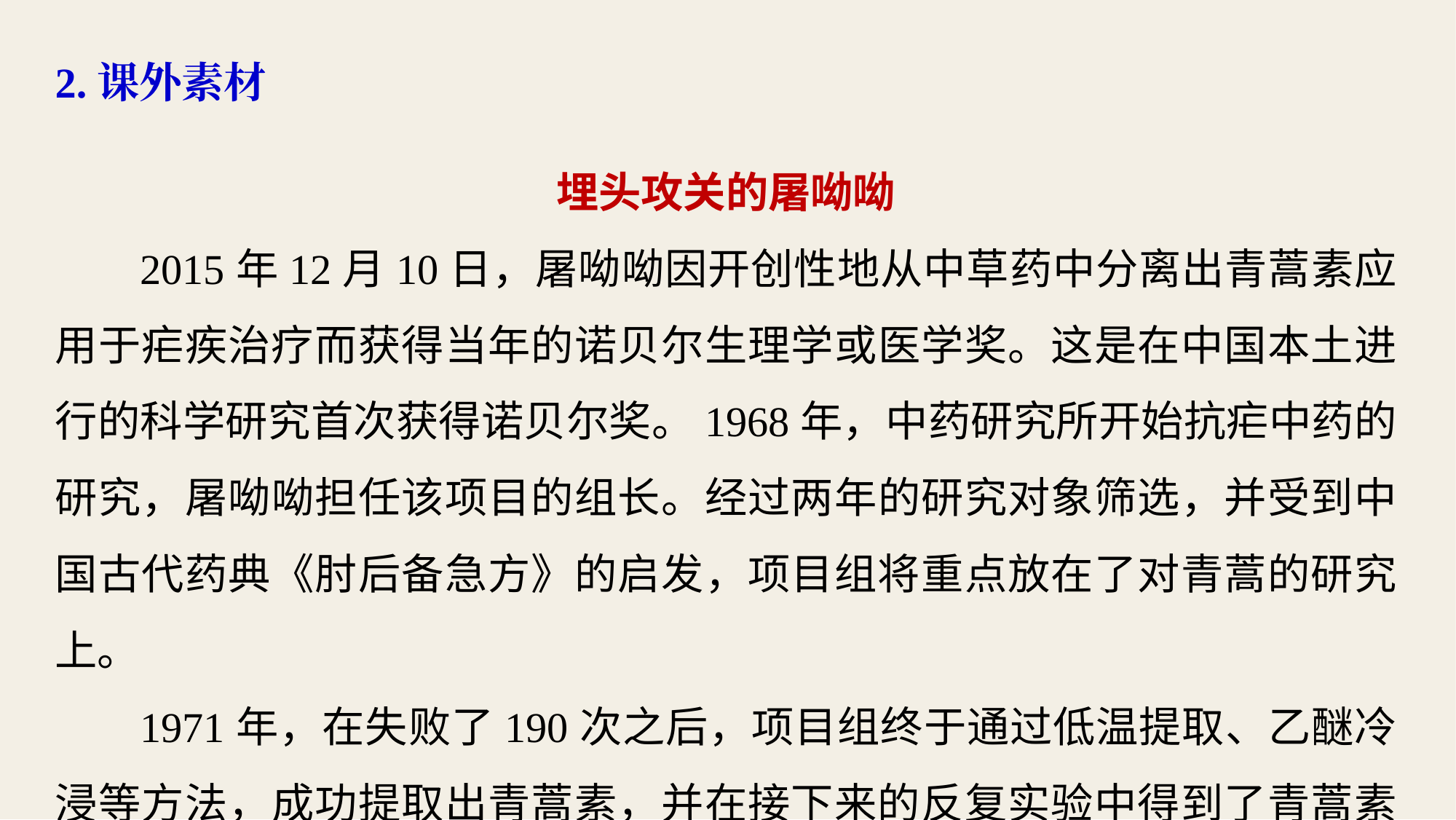

2.课外素材
埋头攻关的屠呦呦
2015年12月10日，屠呦呦因开创性地从中草药中分离出青蒿素应用于疟疾治疗而获得当年的诺贝尔生理学或医学奖。这是在中国本土进行的科学研究首次获得诺贝尔奖。1968年，中药研究所开始抗疟中药的研究，屠呦呦担任该项目的组长。经过两年的研究对象筛选，并受到中国古代药典《肘后备急方》的启发，项目组将重点放在了对青蒿的研究上。
1971年，在失败了190次之后，项目组终于通过低温提取、乙醚冷浸等方法，成功提取出青蒿素，并在接下来的反复实验中得到了青蒿素对